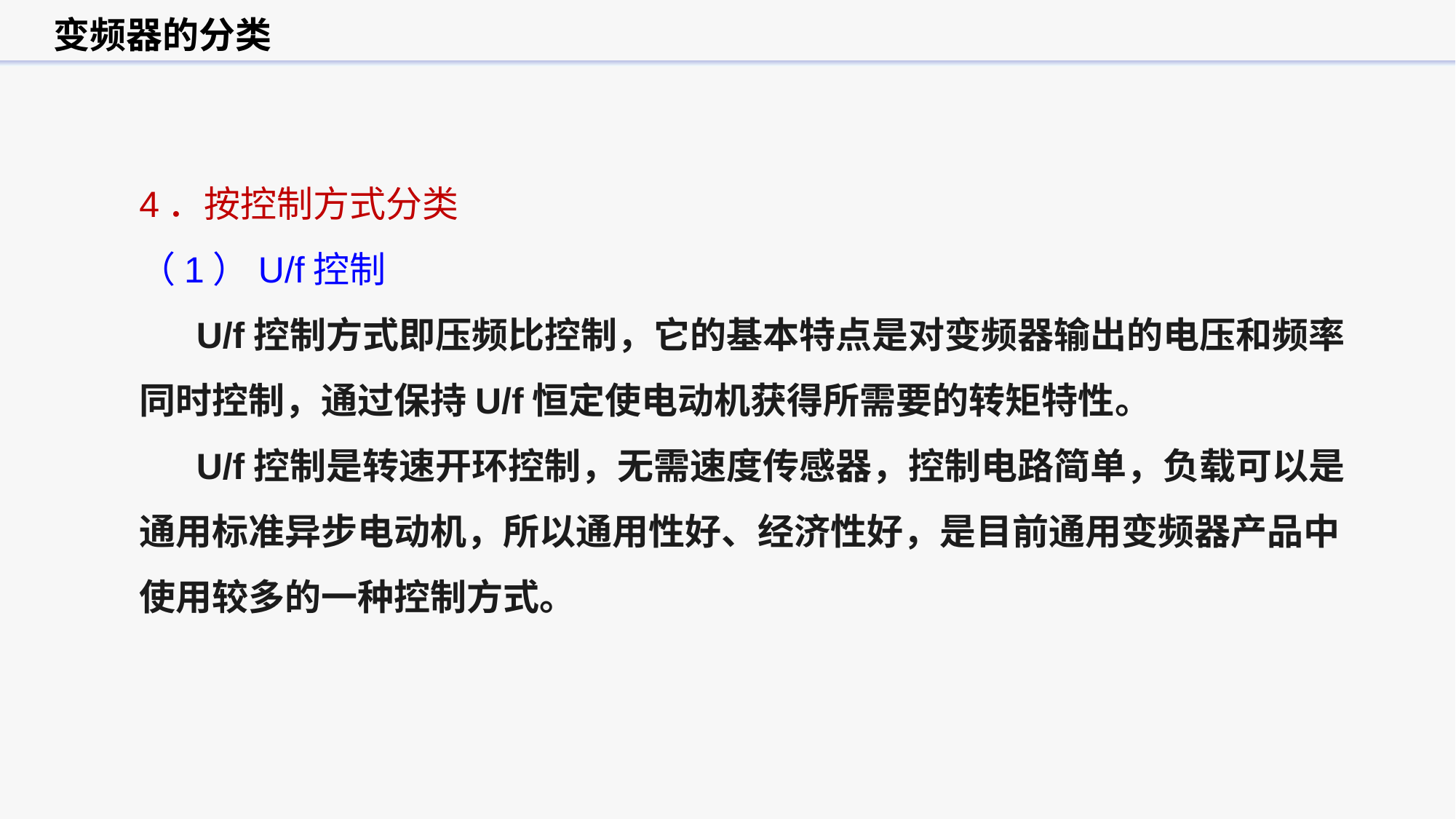

变频器的分类

4．按控制方式分类
（1）U/f控制
  U/f控制方式即压频比控制，它的基本特点是对变频器输出的电压和频率同时控制，通过保持U/f恒定使电动机获得所需要的转矩特性。
  U/f控制是转速开环控制，无需速度传感器，控制电路简单，负载可以是通用标准异步电动机，所以通用性好、经济性好，是目前通用变频器产品中使用较多的一种控制方式。